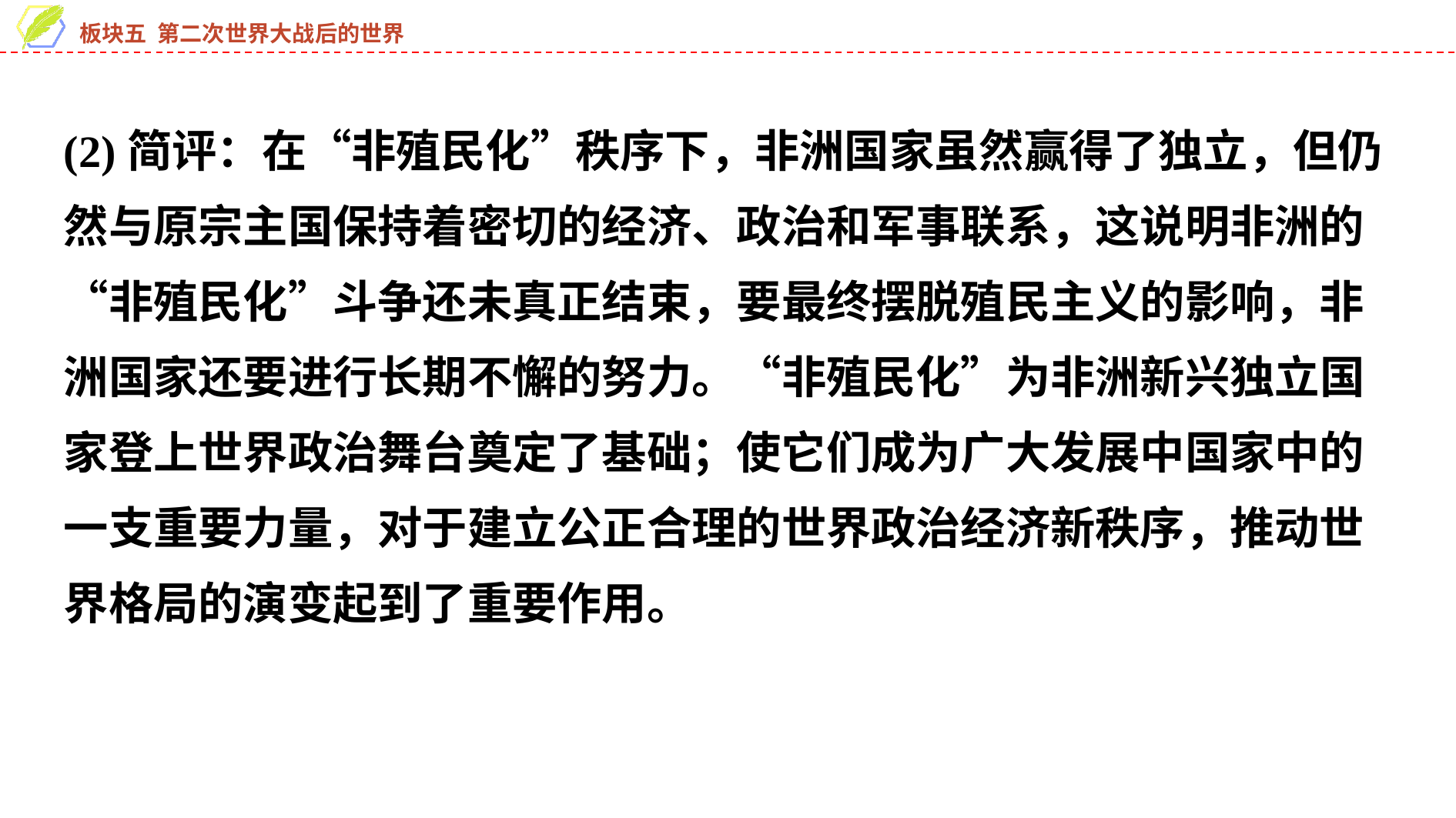

(2)简评：在“非殖民化”秩序下，非洲国家虽然赢得了独立，但仍然与原宗主国保持着密切的经济、政治和军事联系，这说明非洲的“非殖民化”斗争还未真正结束，要最终摆脱殖民主义的影响，非洲国家还要进行长期不懈的努力。“非殖民化”为非洲新兴独立国家登上世界政治舞台奠定了基础；使它们成为广大发展中国家中的一支重要力量，对于建立公正合理的世界政治经济新秩序，推动世界格局的演变起到了重要作用。